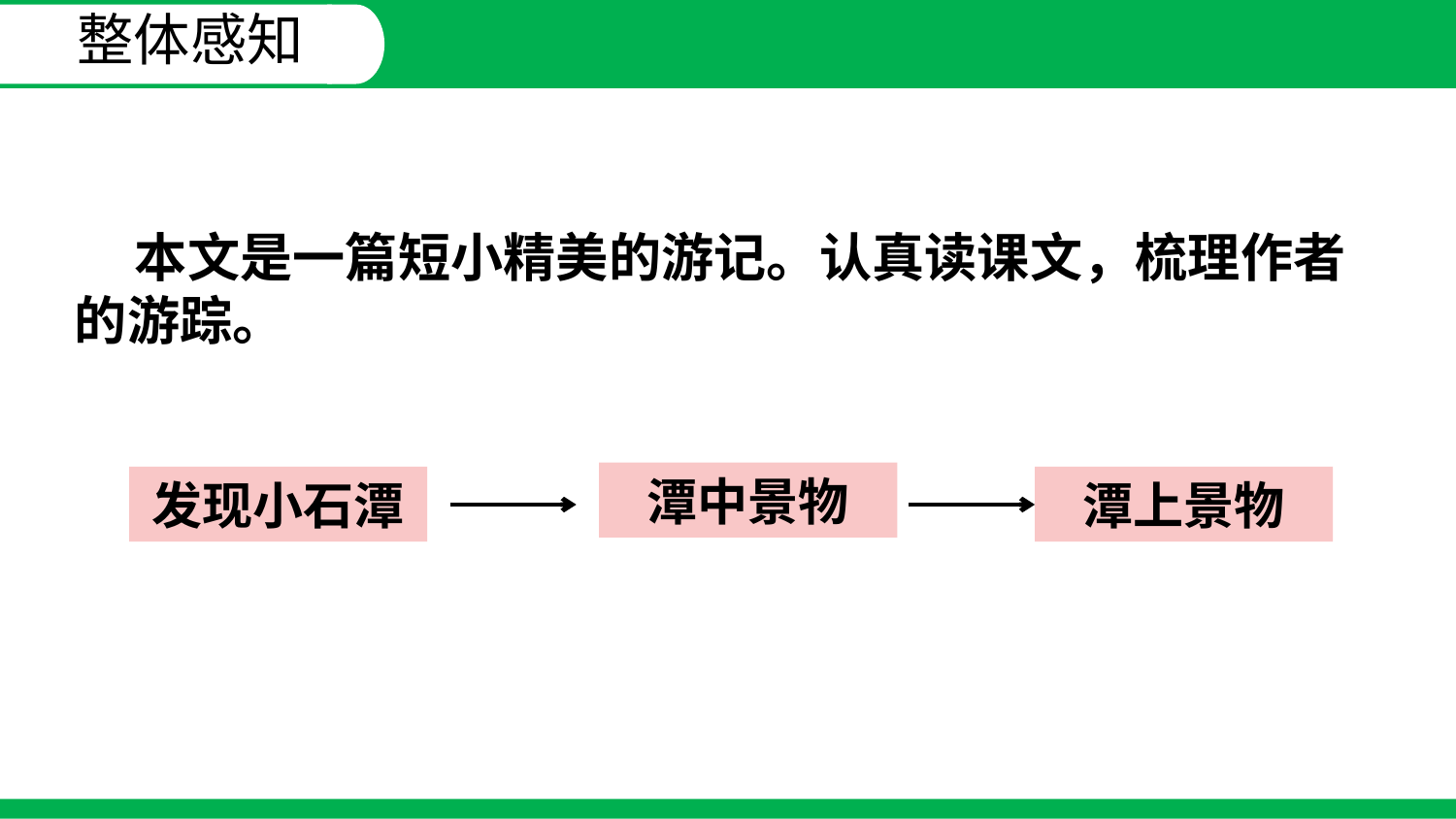

整体感知
    本文是一篇短小精美的游记。认真读课文，梳理作者的游踪。
潭中景物
发现小石潭
潭上景物